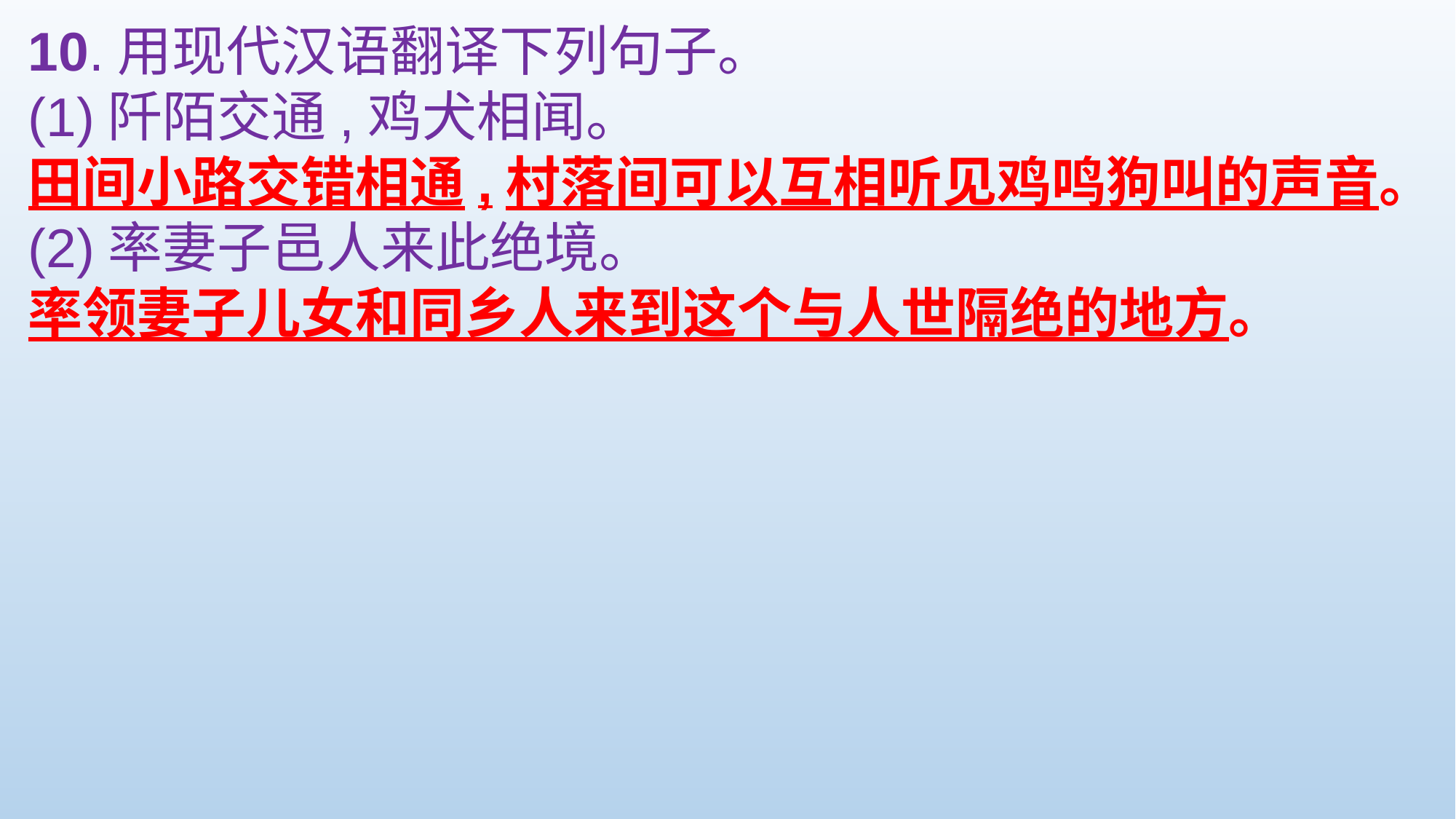

10.用现代汉语翻译下列句子。
(1)阡陌交通,鸡犬相闻。
田间小路交错相通,村落间可以互相听见鸡鸣狗叫的声音。
(2)率妻子邑人来此绝境。
率领妻子儿女和同乡人来到这个与人世隔绝的地方。